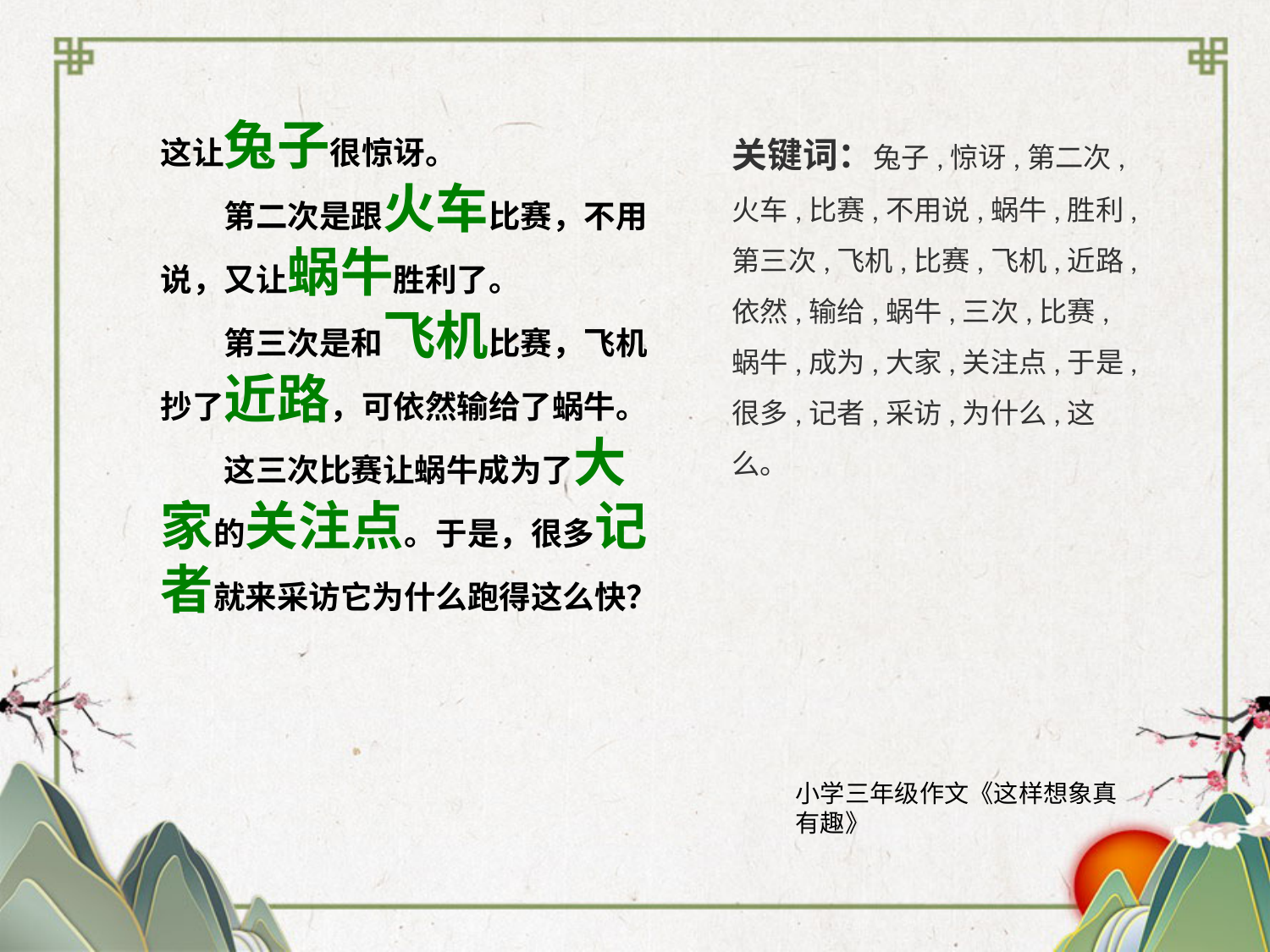

这让兔子很惊讶。
　　第二次是跟火车比赛，不用说，又让蜗牛胜利了。
　　第三次是和飞机比赛，飞机抄了近路，可依然输给了蜗牛。
　　这三次比赛让蜗牛成为了大家的关注点。于是，很多记者就来采访它为什么跑得这么快？
关键词：兔子,惊讶,第二次,火车,比赛,不用说,蜗牛,胜利,第三次,飞机,比赛,飞机,近路,依然,输给,蜗牛,三次,比赛,蜗牛,成为,大家,关注点,于是,很多,记者,采访,为什么,这么。
小学三年级作文《这样想象真有趣》